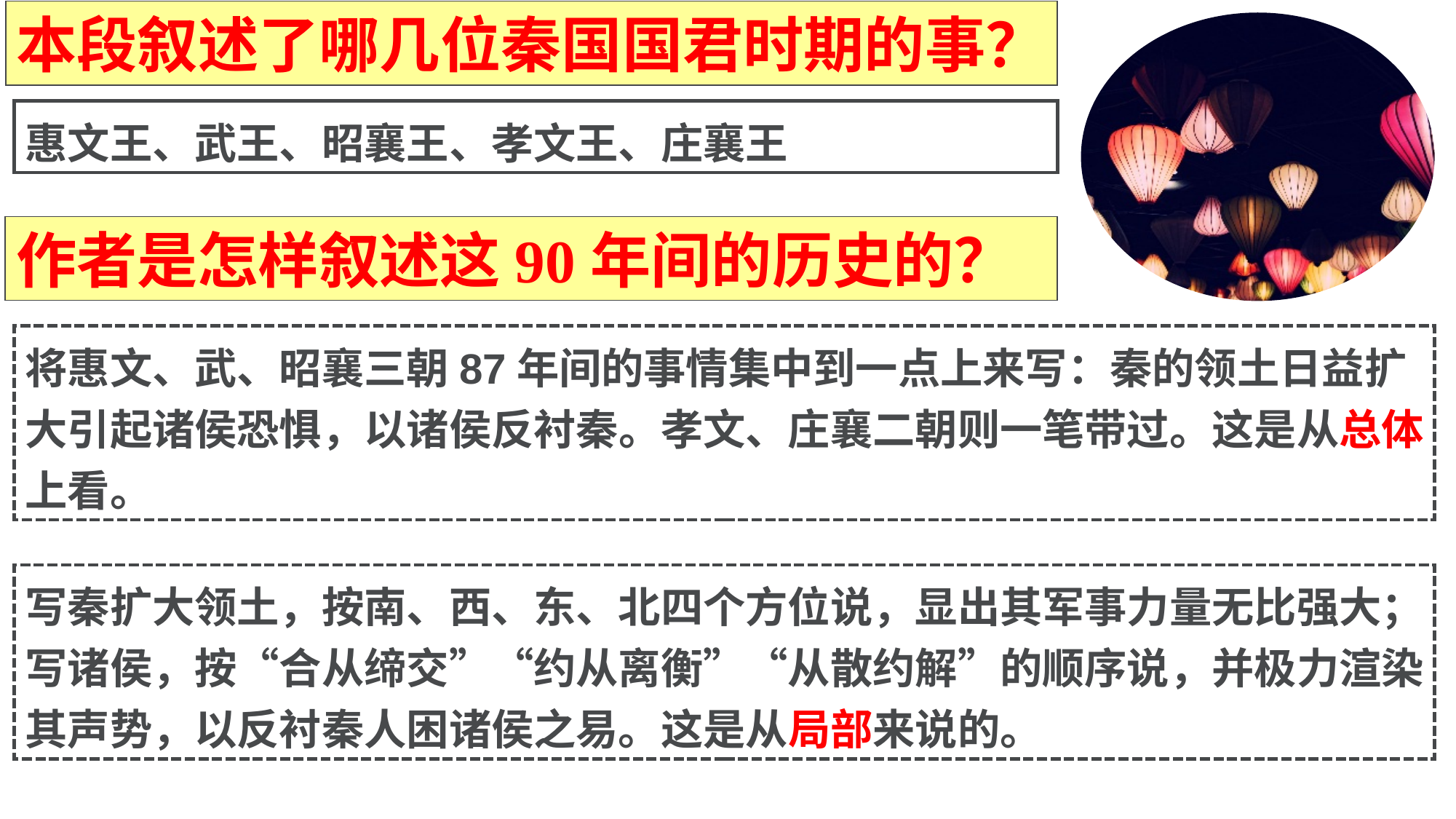

本段叙述了哪几位秦国国君时期的事？

惠文王、武王、昭襄王、孝文王、庄襄王
作者是怎样叙述这90年间的历史的？
将惠文、武、昭襄三朝87年间的事情集中到一点上来写：秦的领土日益扩大引起诸侯恐惧，以诸侯反衬秦。孝文、庄襄二朝则一笔带过。这是从总体上看。
写秦扩大领土，按南、西、东、北四个方位说，显出其军事力量无比强大；写诸侯，按“合从缔交”“约从离衡”“从散约解”的顺序说，并极力渲染其声势，以反衬秦人困诸侯之易。这是从局部来说的。